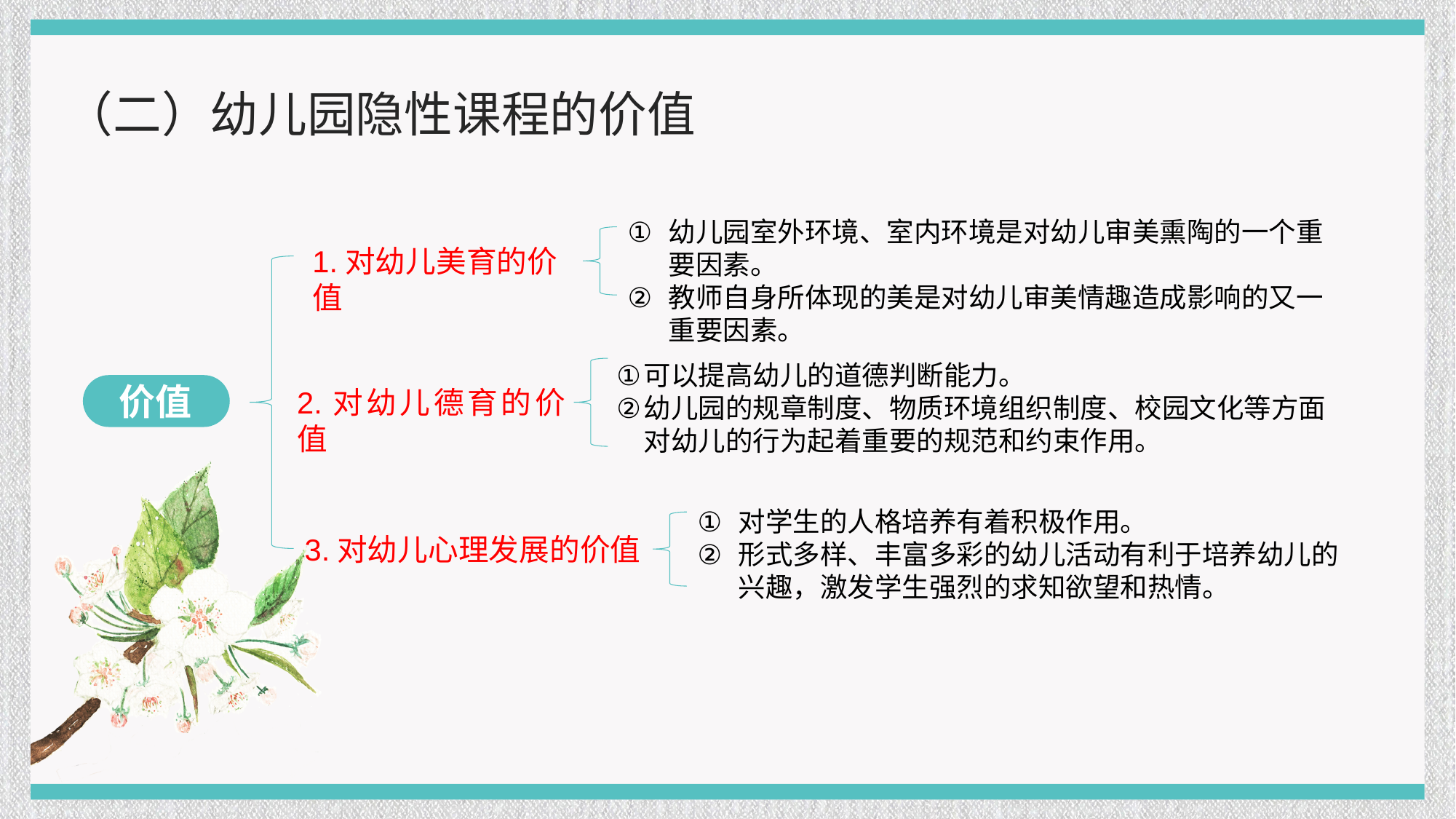

（二）幼儿园隐性课程的价值
幼儿园室外环境、室内环境是对幼儿审美熏陶的一个重要因素。
教师自身所体现的美是对幼儿审美情趣造成影响的又一重要因素。
对学生的人格培养有着积极作用。
形式多样、丰富多彩的幼儿活动有利于培养幼儿的兴趣，激发学生强烈的求知欲望和热情。

1.对幼儿美育的价值

3.对幼儿心理发展的价值
价值

可以提高幼儿的道德判断能力。
幼儿园的规章制度、物质环境组织制度、校园文化等方面对幼儿的行为起着重要的规范和约束作用。

2.对幼儿德育的价值